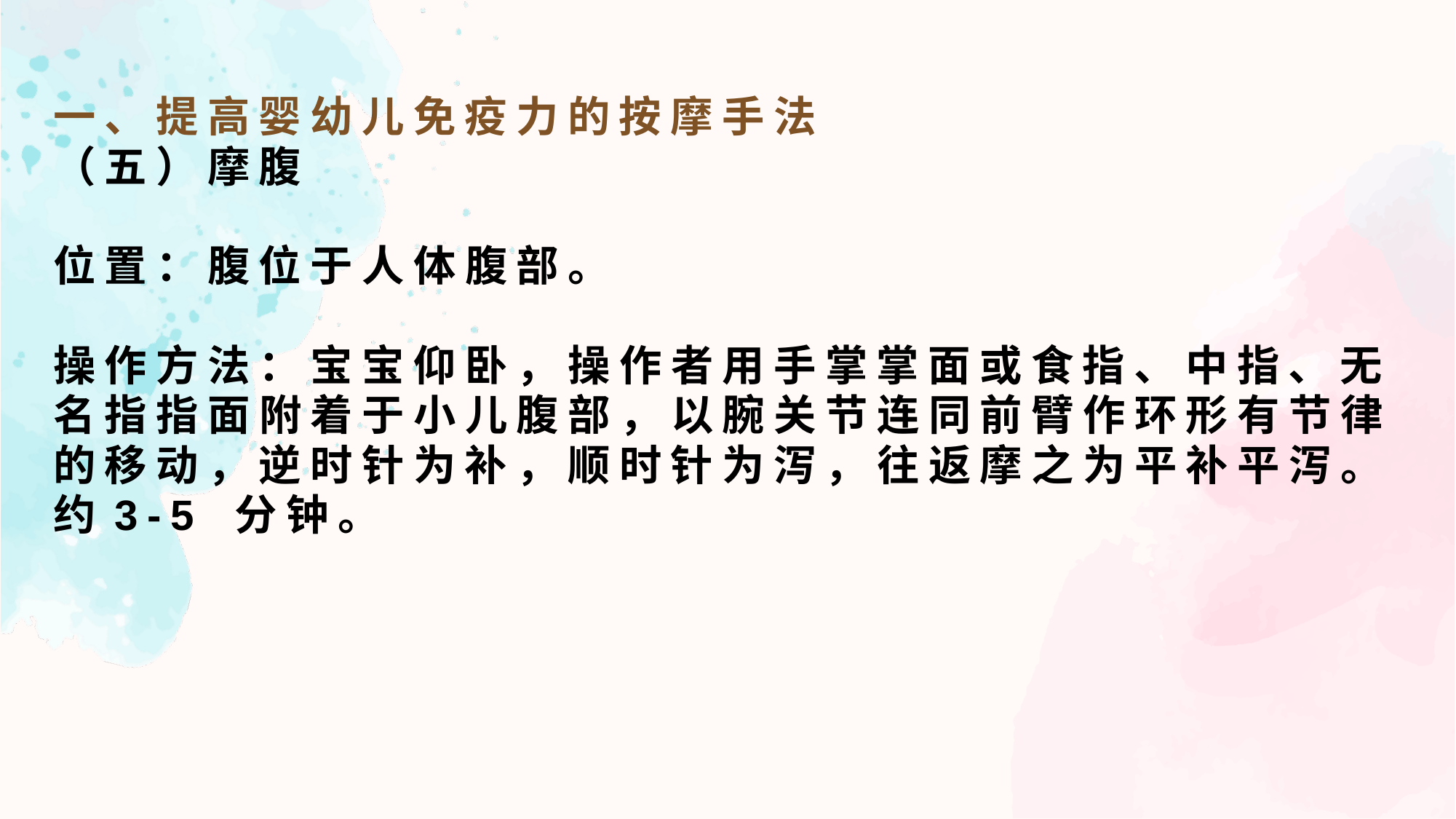

一、提高婴幼儿免疫力的按摩手法
（五）摩腹

位置：腹位于人体腹部。

操作方法：宝宝仰卧，操作者用手掌掌面或食指、中指、无名指指面附着于小儿腹部，以腕关节连同前臂作环形有节律的移动，逆时针为补，顺时针为泻，往返摩之为平补平泻。约3-5 分钟。